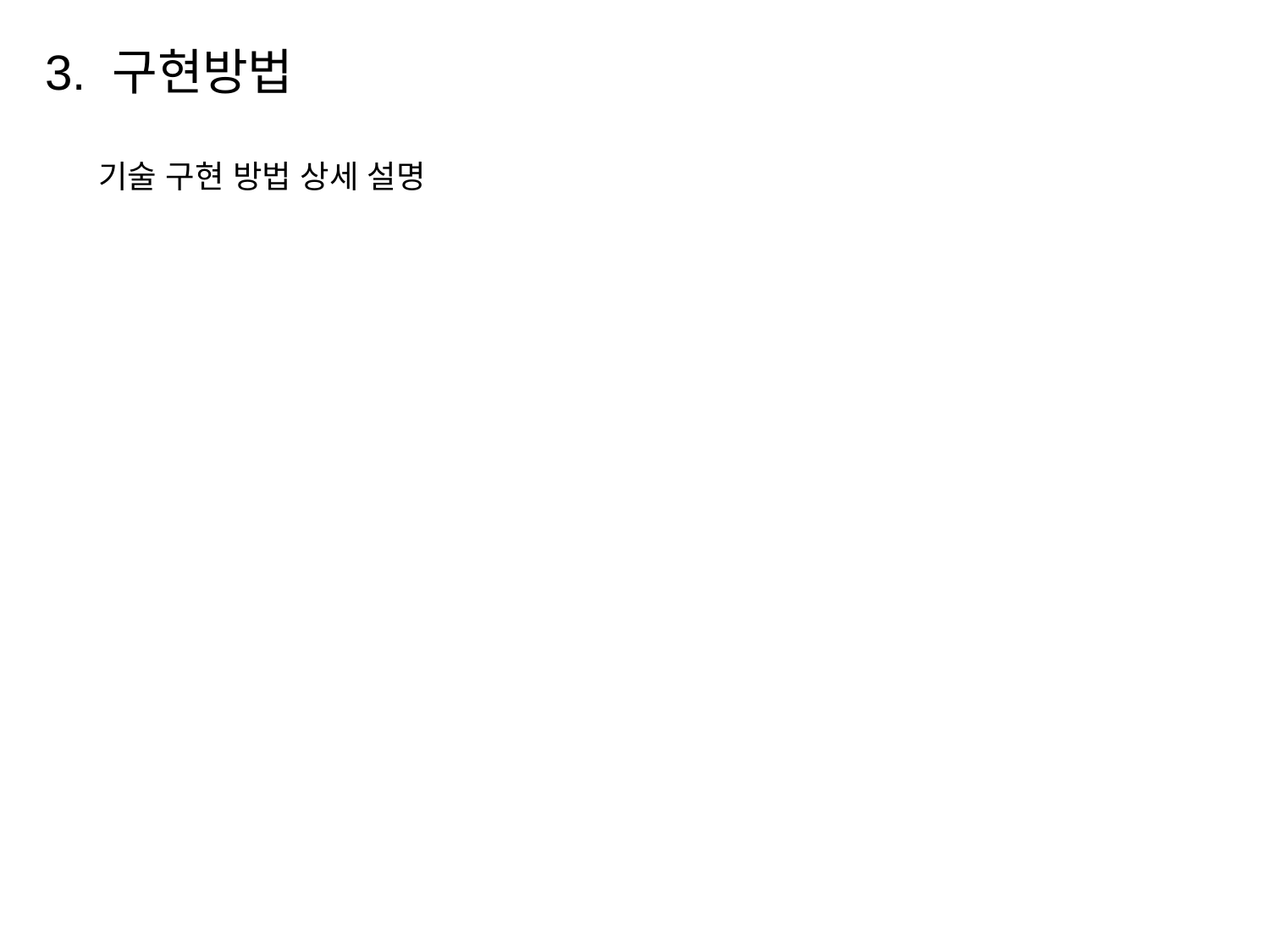

# 3. 구현방법
기술 구현 방법 상세 설명